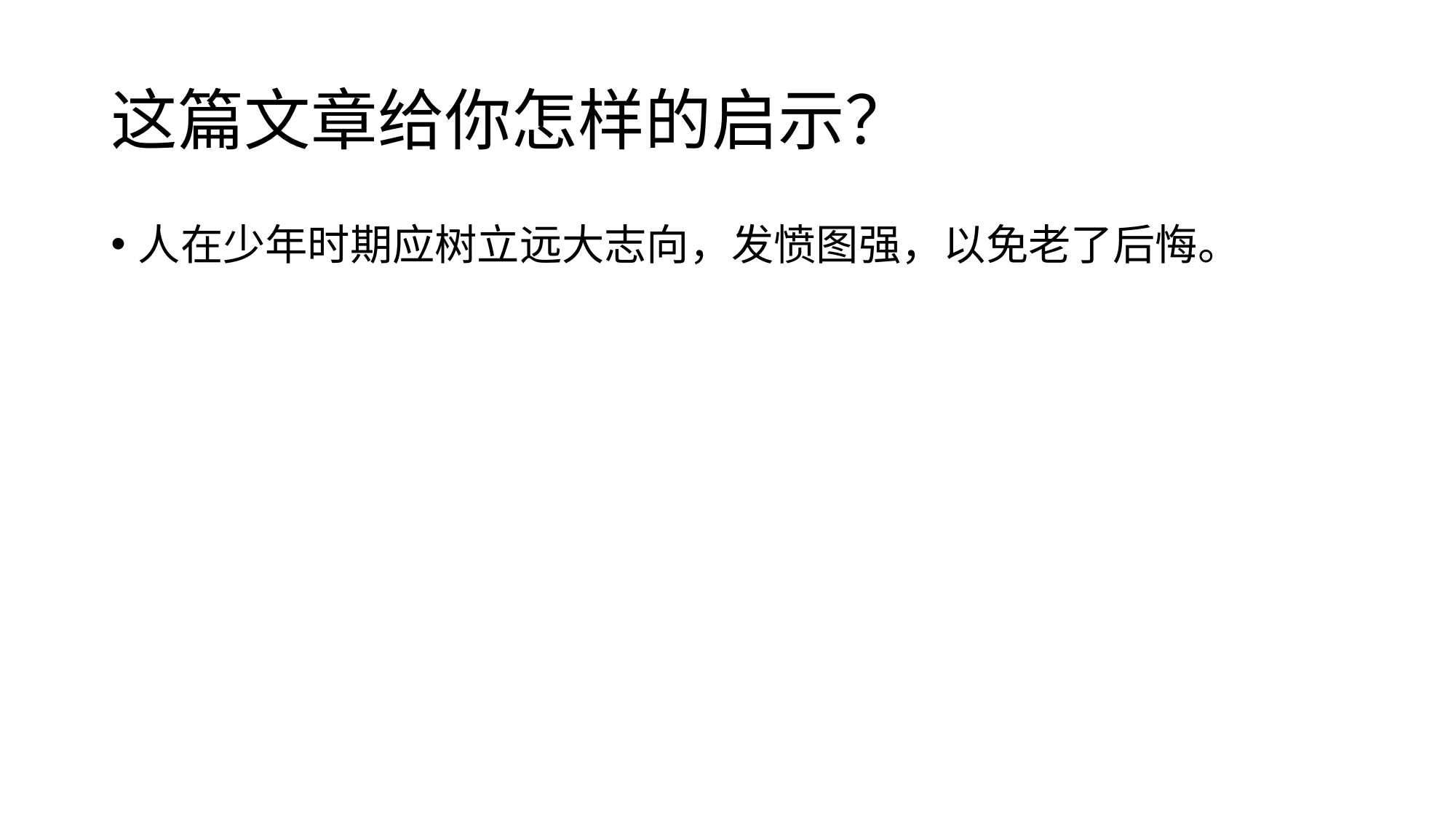

# 这篇文章给你怎样的启示？
人在少年时期应树立远大志向，发愤图强，以免老了后悔。